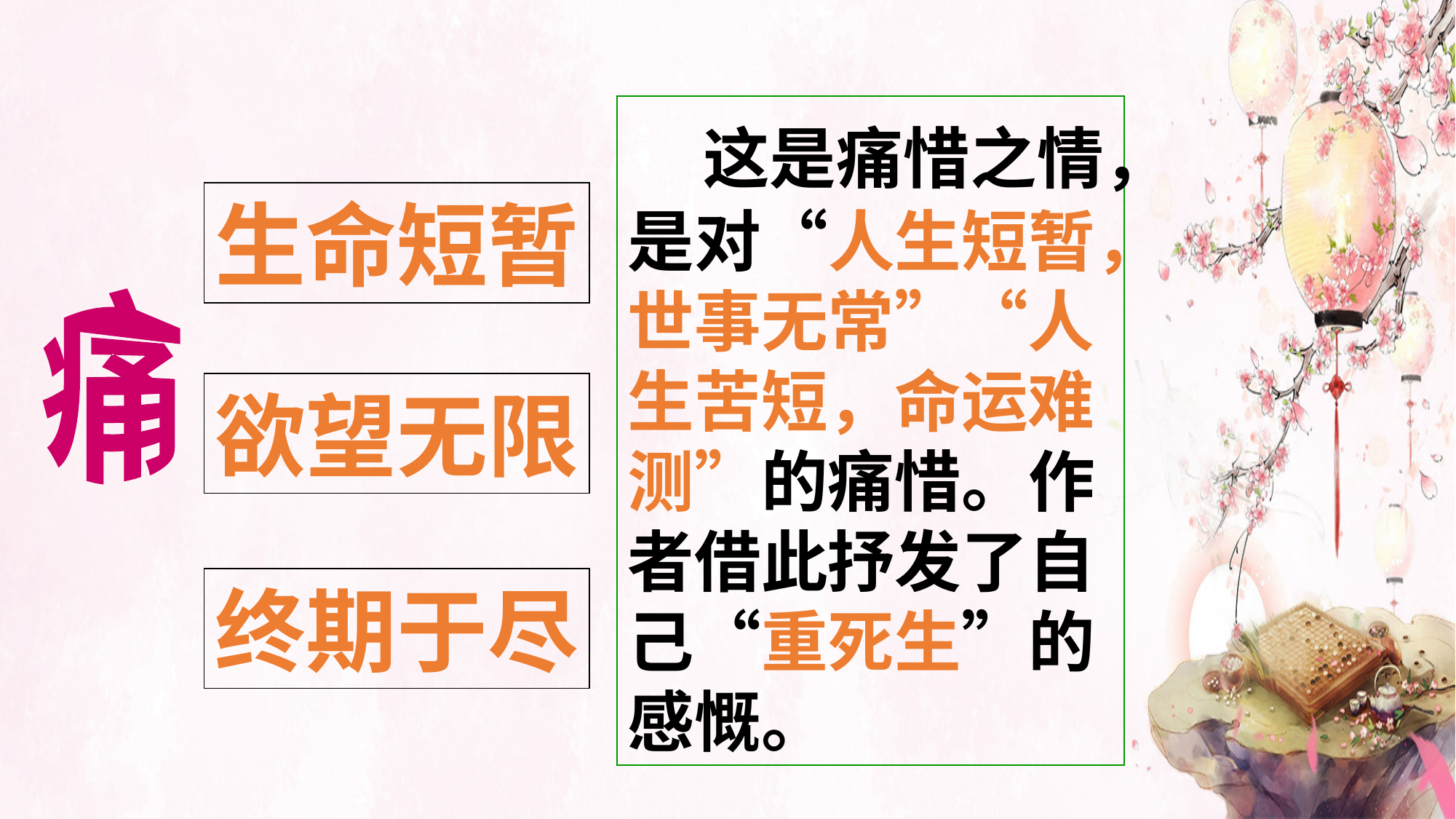

这是痛惜之情，是对“人生短暂，世事无常”“人生苦短，命运难测”的痛惜。作者借此抒发了自己“重死生”的感慨。
生命短暂
痛
欲望无限
终期于尽